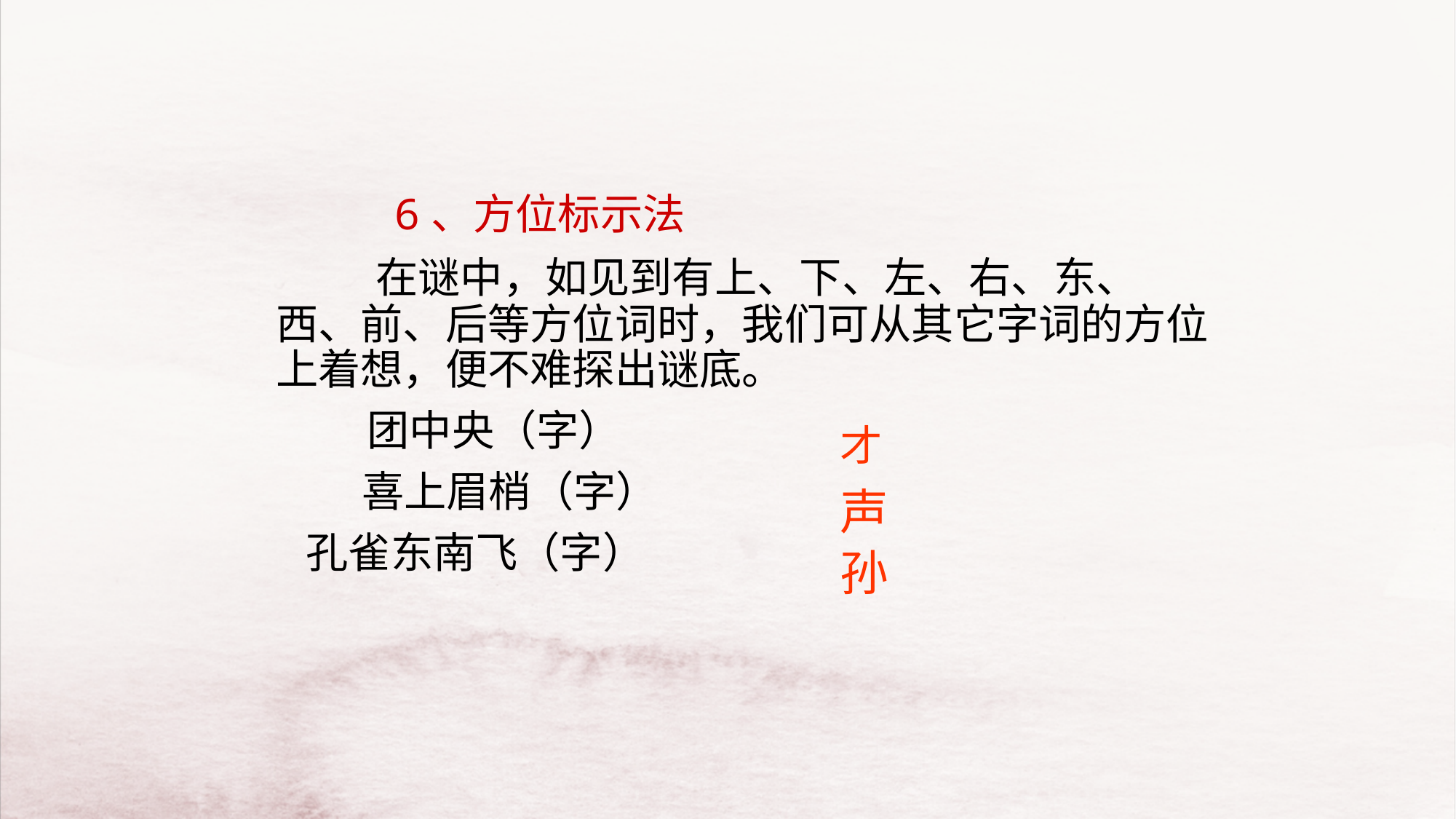

6、方位标示法
　　　在谜中，如见到有上、下、左、右、东、西、前、后等方位词时，我们可从其它字词的方位上着想，便不难探出谜底。
  　     团中央（字）
　  　 喜上眉梢（字）
     孔雀东南飞（字）

才
声

孙